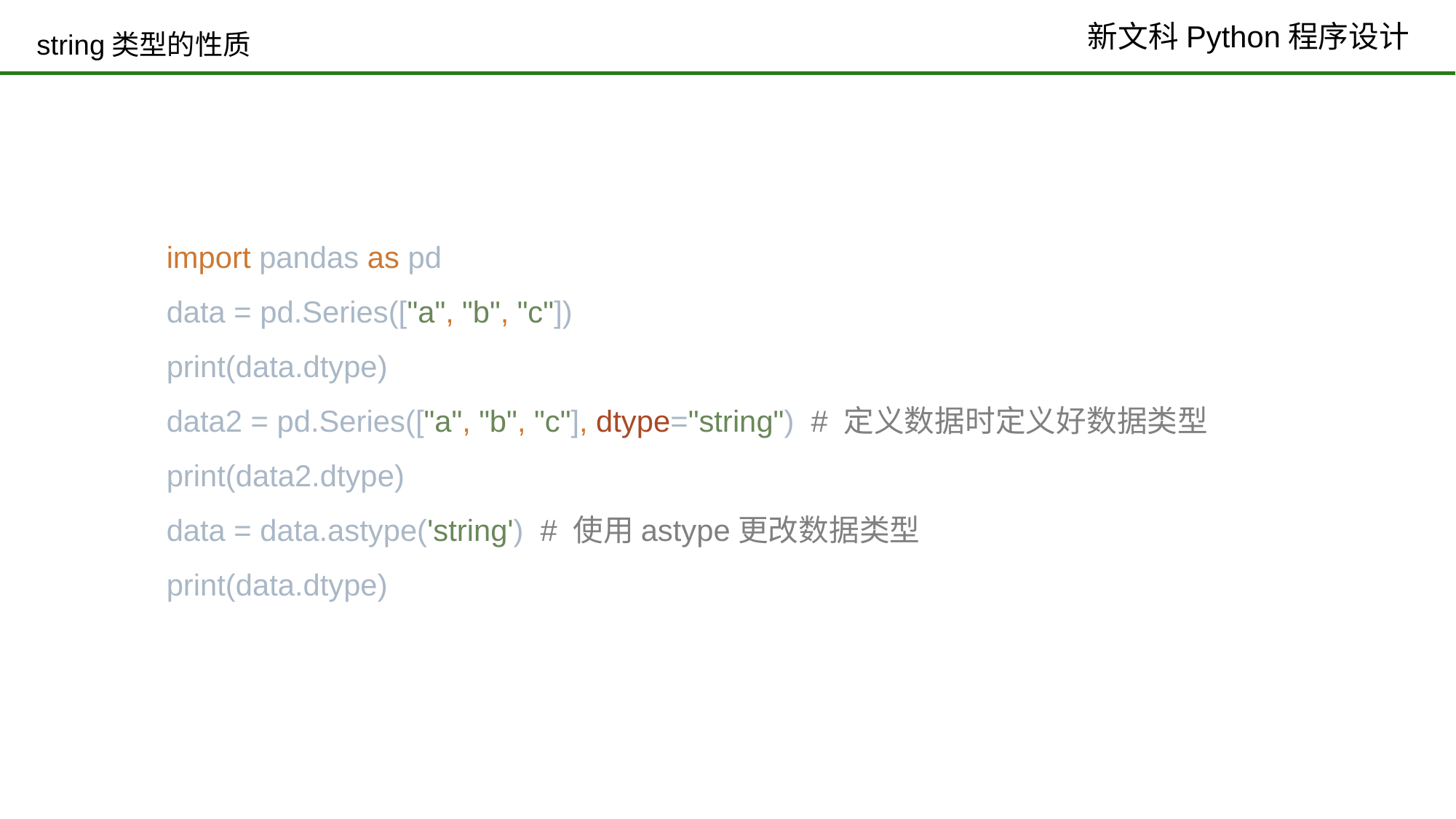

# string类型的性质
import pandas as pd
data = pd.Series(["a", "b", "c"])
print(data.dtype)
data2 = pd.Series(["a", "b", "c"], dtype="string")  # 定义数据时定义好数据类型
print(data2.dtype)
data = data.astype('string')  # 使用astype更改数据类型
print(data.dtype)